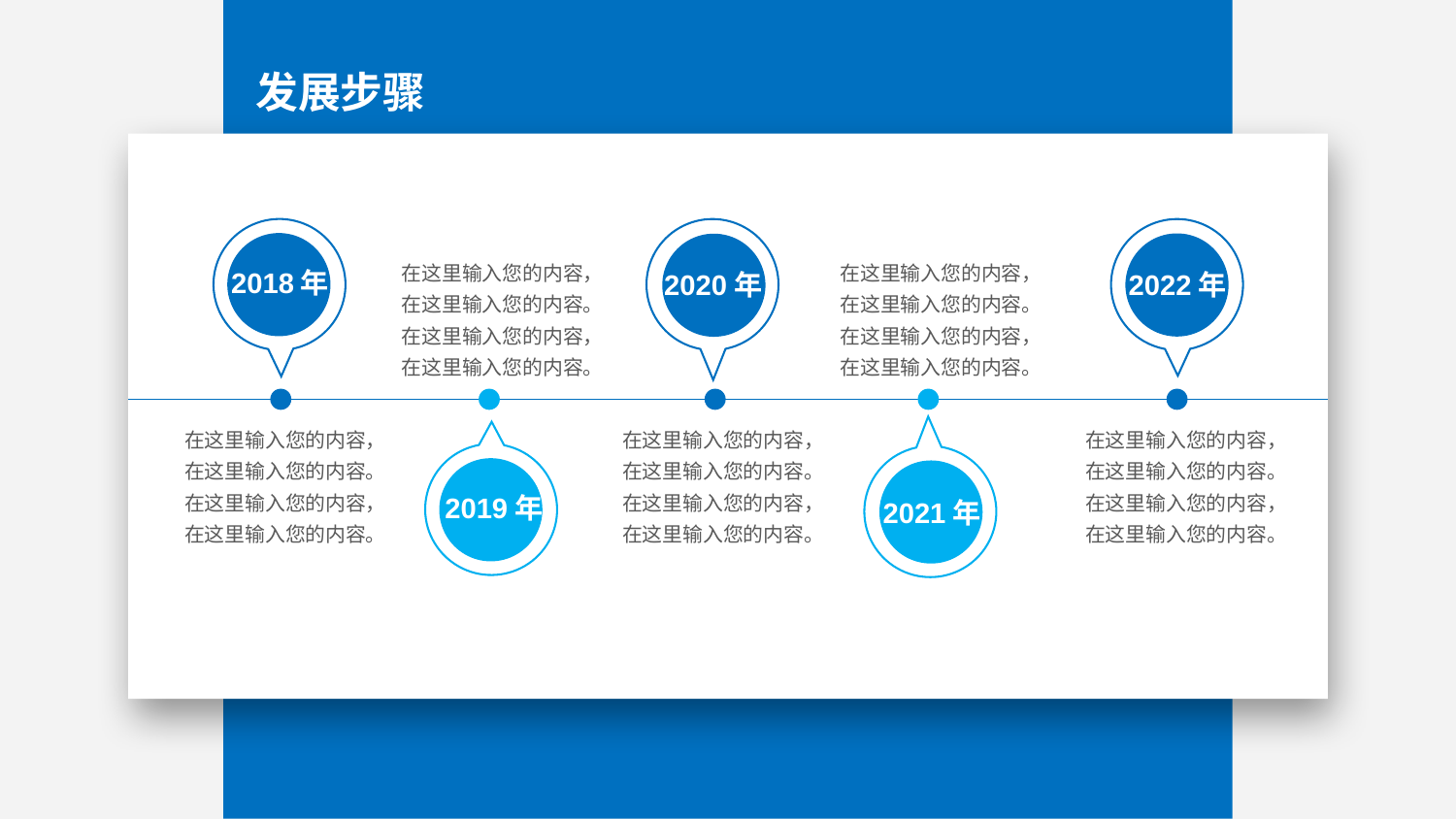

发展步骤

2018年

2020年

2022年
在这里输入您的内容，在这里输入您的内容。在这里输入您的内容，在这里输入您的内容。
在这里输入您的内容，在这里输入您的内容。在这里输入您的内容，在这里输入您的内容。

在这里输入您的内容，在这里输入您的内容。在这里输入您的内容，在这里输入您的内容。
在这里输入您的内容，在这里输入您的内容。在这里输入您的内容，在这里输入您的内容。
在这里输入您的内容，在这里输入您的内容。在这里输入您的内容，在这里输入您的内容。

2019年

2021年